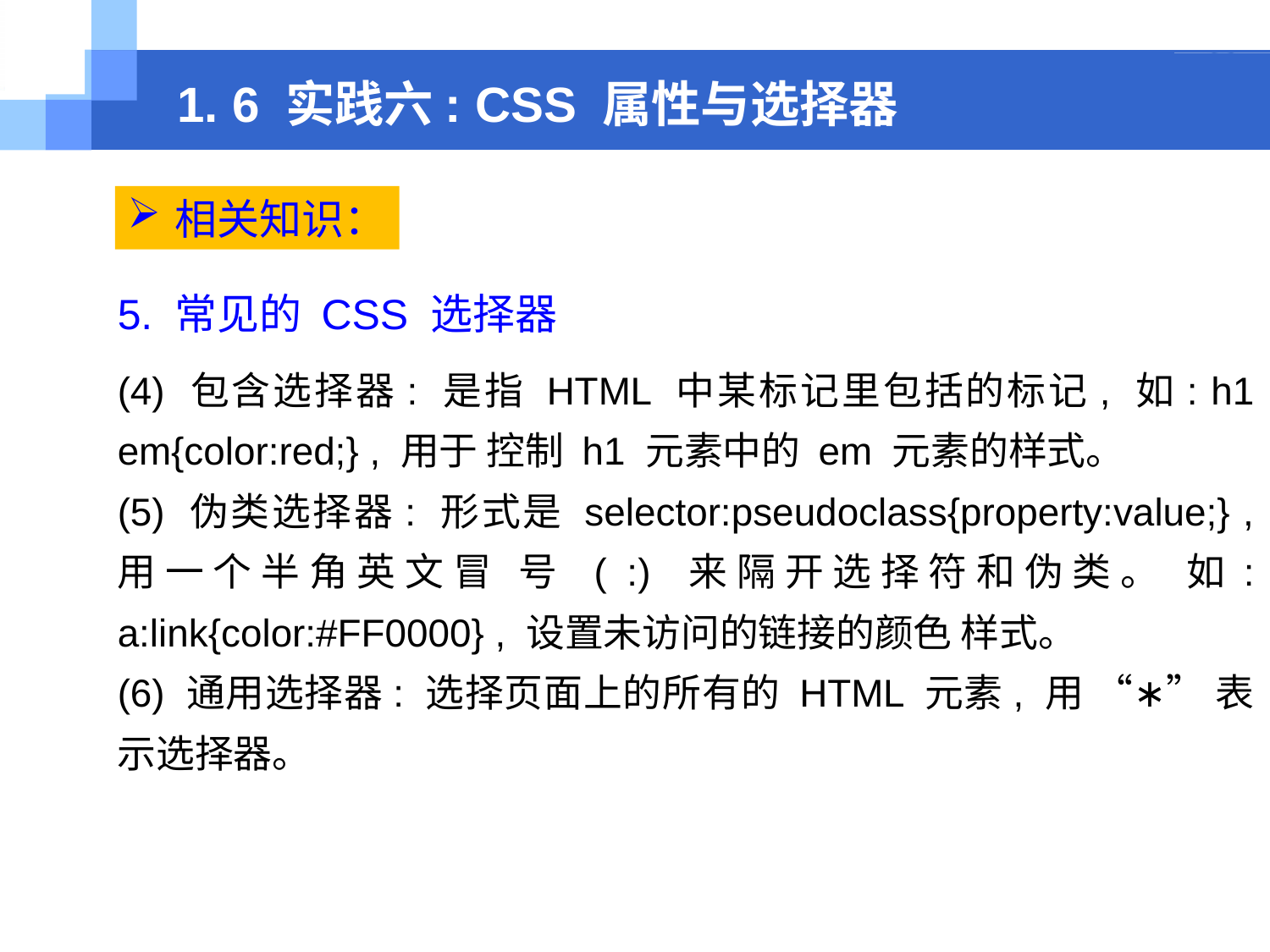

1. 6 实践六: CSS 属性与选择器
相关知识：
5. 常见的 CSS 选择器
(4) 包含选择器: 是指 HTML 中某标记里包括的标记, 如: h1 em{color:red;} , 用于 控制 h1 元素中的 em 元素的样式。
(5) 伪类选择器: 形式是 selector:pseudoclass{property:value;} , 用一个半角英文冒 号 ( :) 来隔开选择符和伪类。 如: a:link{color:#FF0000} , 设置未访问的链接的颜色 样式。
(6) 通用选择器: 选择页面上的所有的 HTML 元素, 用 “∗” 表示选择器。